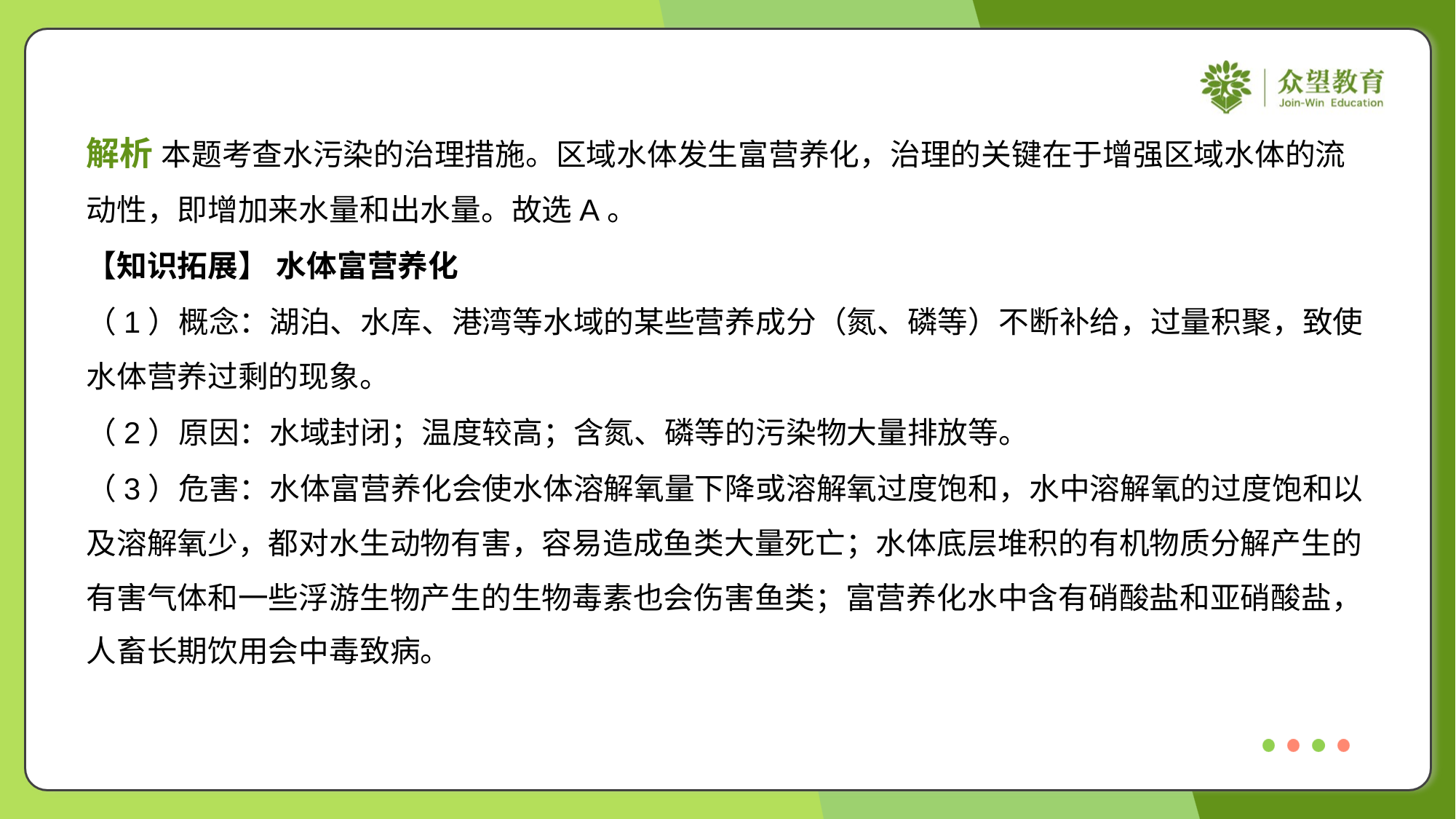

解析 本题考查水污染的治理措施。区域水体发生富营养化，治理的关键在于增强区域水体的流
动性，即增加来水量和出水量。故选A。
【知识拓展】 水体富营养化
（1）概念：湖泊、水库、港湾等水域的某些营养成分（氮、磷等）不断补给，过量积聚，致使
水体营养过剩的现象。
（2）原因：水域封闭；温度较高；含氮、磷等的污染物大量排放等。
（3）危害：水体富营养化会使水体溶解氧量下降或溶解氧过度饱和，水中溶解氧的过度饱和以
及溶解氧少，都对水生动物有害，容易造成鱼类大量死亡；水体底层堆积的有机物质分解产生的
有害气体和一些浮游生物产生的生物毒素也会伤害鱼类；富营养化水中含有硝酸盐和亚硝酸盐，
人畜长期饮用会中毒致病。